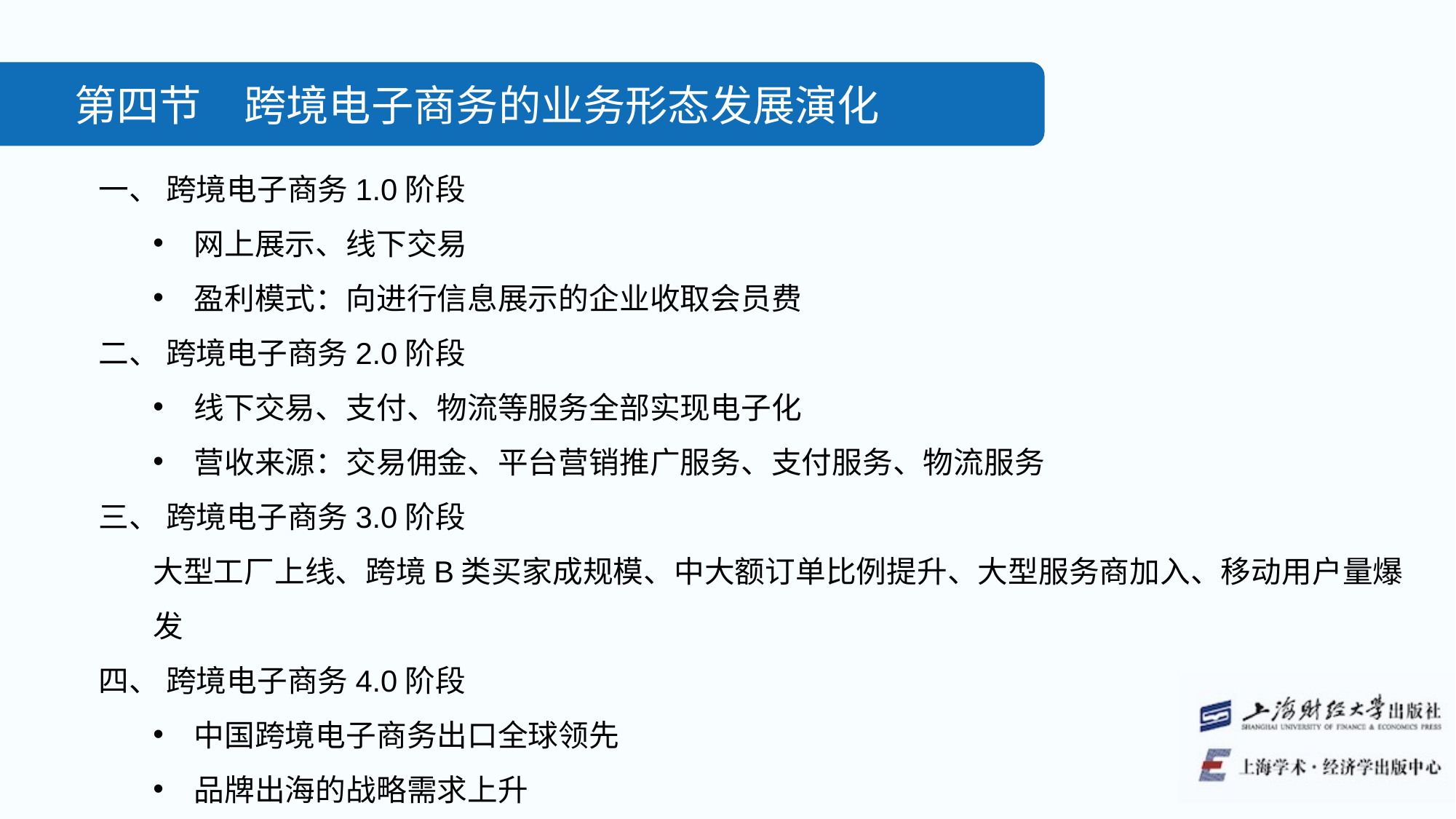

第四节　跨境电子商务的业务形态发展演化
一、 跨境电子商务1.0阶段
网上展示、线下交易
盈利模式：向进行信息展示的企业收取会员费
二、 跨境电子商务2.0阶段
线下交易、支付、物流等服务全部实现电子化
营收来源：交易佣金、平台营销推广服务、支付服务、物流服务
三、 跨境电子商务3.0阶段
大型工厂上线、跨境B类买家成规模、中大额订单比例提升、大型服务商加入、移动用户量爆发
四、 跨境电子商务4.0阶段
中国跨境电子商务出口全球领先
品牌出海的战略需求上升
大数据和人工智能运用